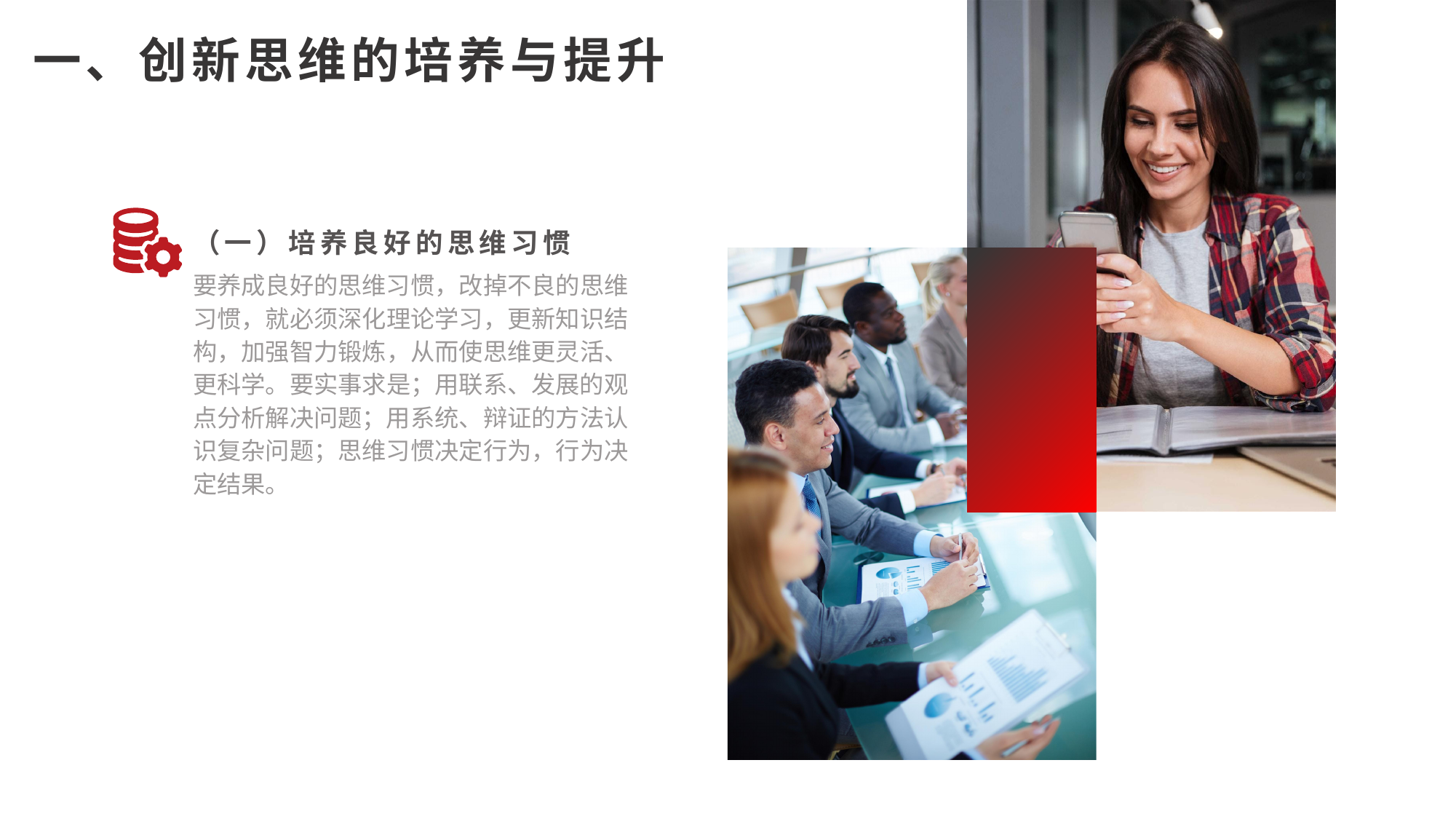

一、创新思维的培养与提升

（一）培养良好的思维习惯
要养成良好的思维习惯，改掉不良的思维习惯，就必须深化理论学习，更新知识结构，加强智力锻炼，从而使思维更灵活、更科学。要实事求是；用联系、发展的观点分析解决问题；用系统、辩证的方法认识复杂问题；思维习惯决定行为，行为决定结果。